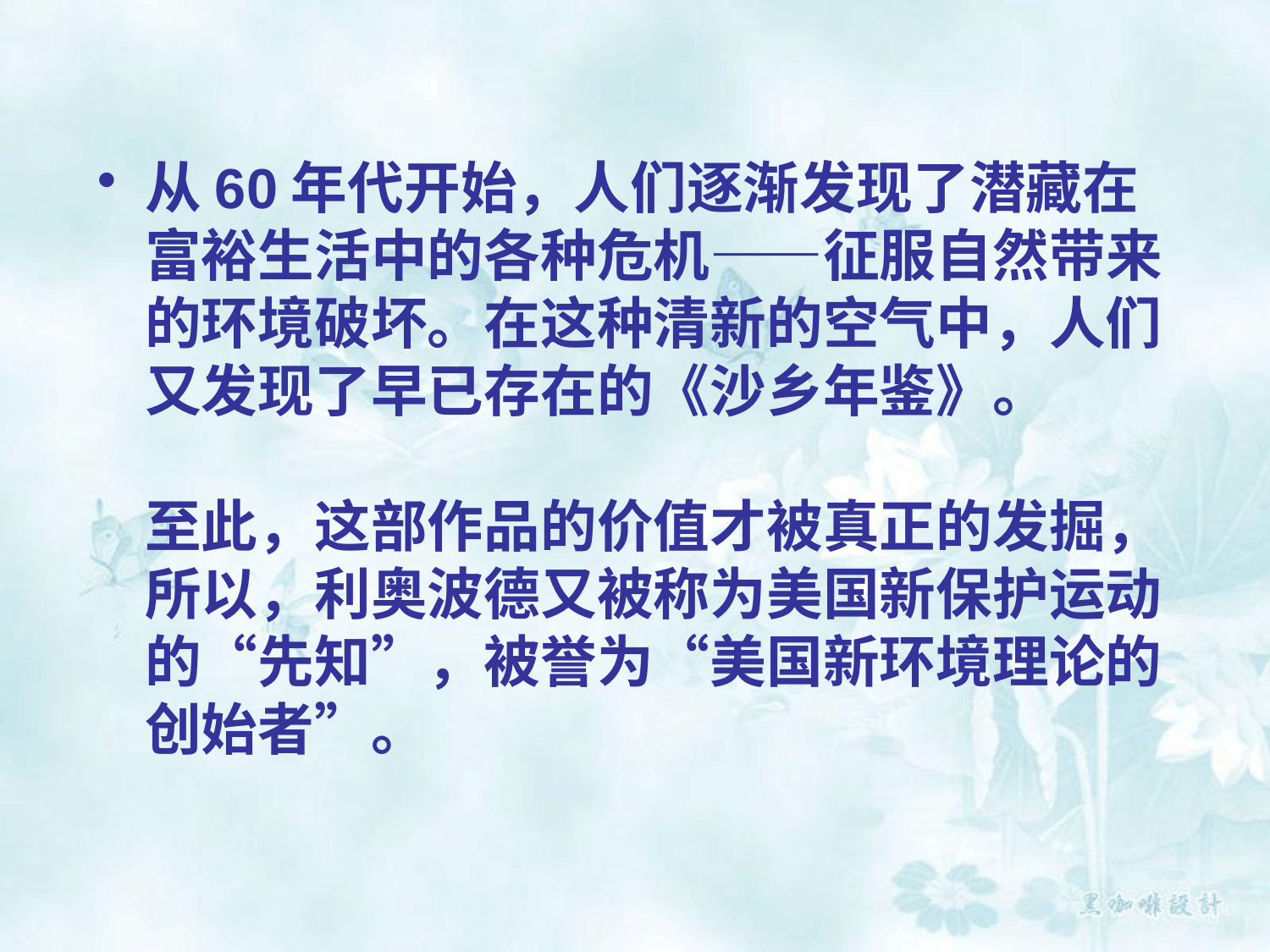

从60年代开始，人们逐渐发现了潜藏在富裕生活中的各种危机——征服自然带来的环境破坏。在这种清新的空气中，人们又发现了早已存在的《沙乡年鉴》。
至此，这部作品的价值才被真正的发掘，所以，利奥波德又被称为美国新保护运动的“先知”，被誉为“美国新环境理论的创始者”。